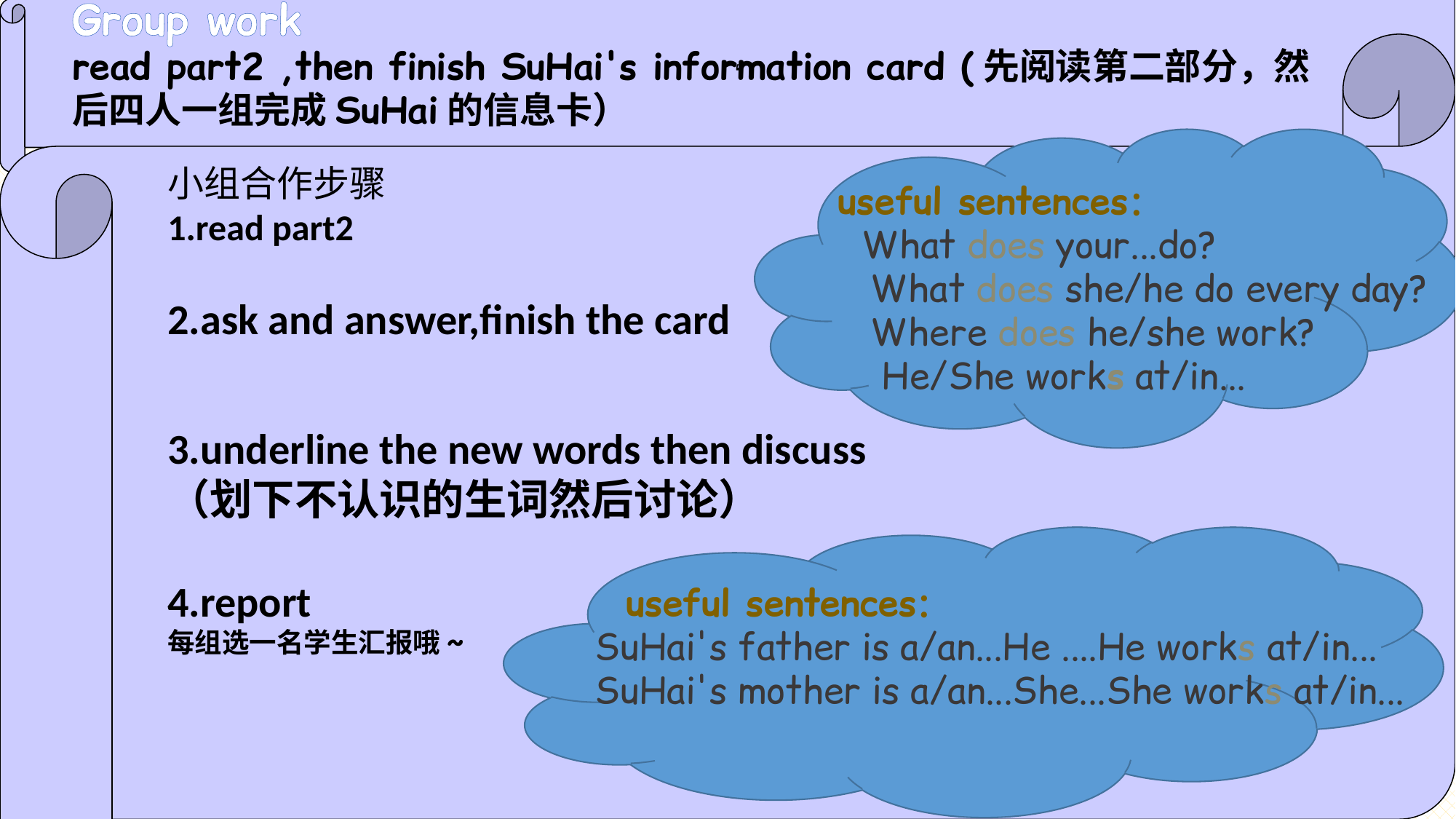

‘
Group work
read part2 ,then finish SuHai's information card (先阅读第二部分，然后四人一组完成SuHai的信息卡）

小组合作步骤
1.read part2

2.ask and answer,finish the card

useful sentences:
  What does your...do?
   What does she/he do every day?
   Where does he/she work?
    He/She works at/in...
3.underline the new words then discuss
（划下不认识的生词然后讨论）

4.report
每组选一名学生汇报哦~

  useful sentences:
SuHai's father is a/an...He ....He works at/in...
SuHai's mother is a/an...She...She works at/in...